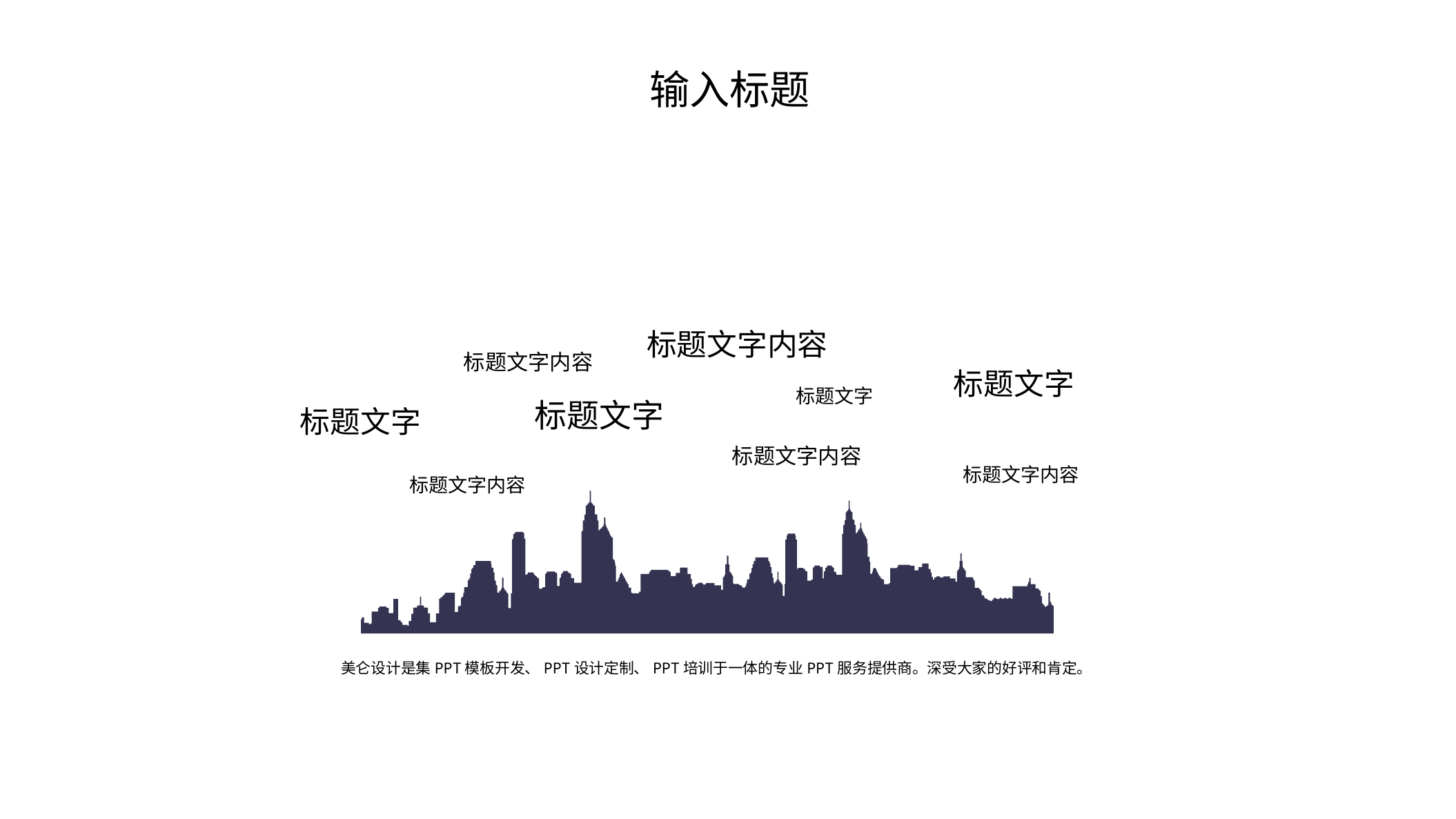

输入标题
标题文字内容
标题文字内容
标题文字
标题文字
标题文字
标题文字
标题文字内容
标题文字内容
标题文字内容

美仑设计是集PPT模板开发、PPT设计定制、PPT培训于一体的专业PPT服务提供商。深受大家的好评和肯定。